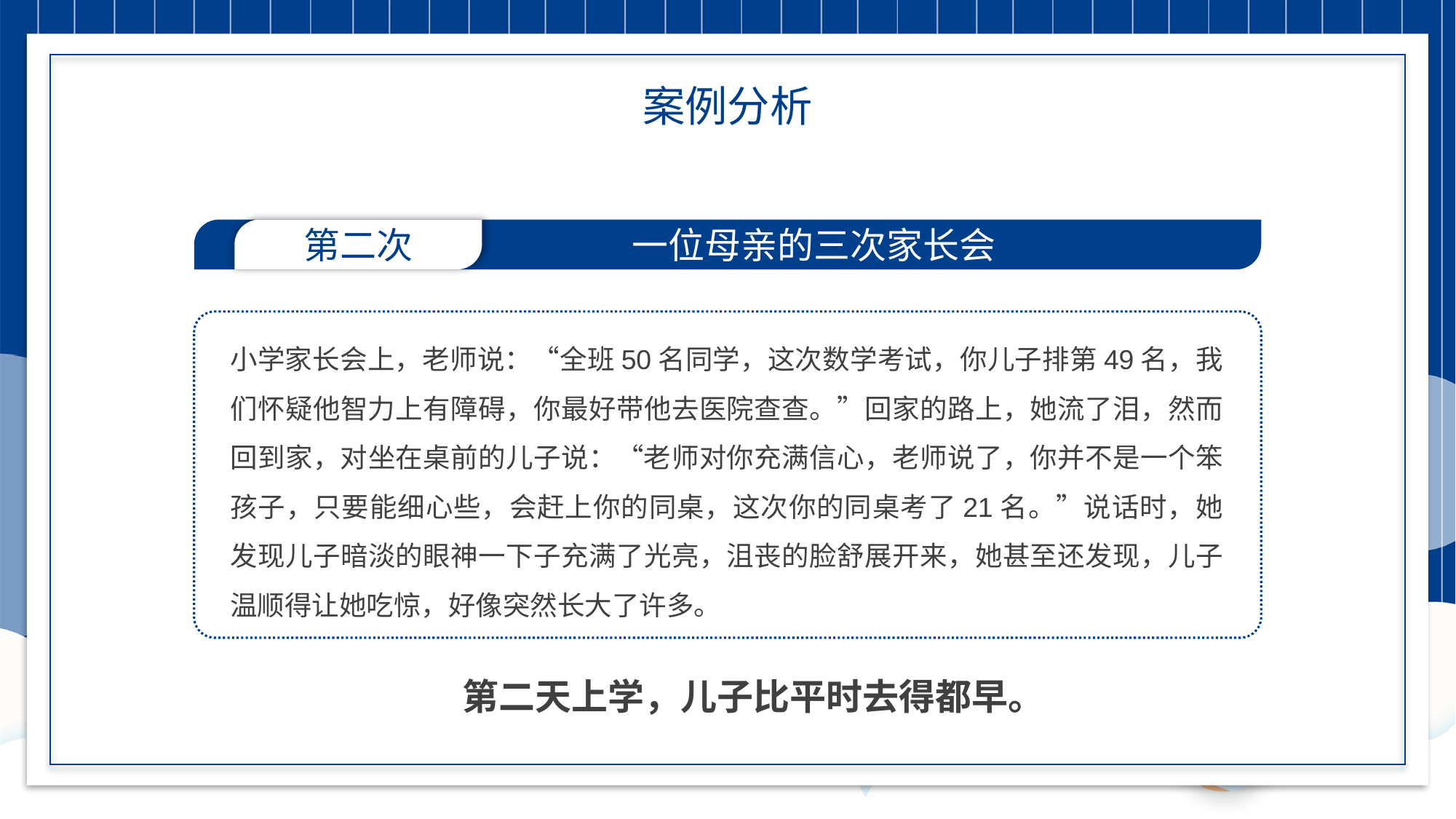

案例分析
第二次
                    一位母亲的三次家长会

小学家长会上，老师说：“全班50名同学，这次数学考试，你儿子排第49名，我们怀疑他智力上有障碍，你最好带他去医院查查。”回家的路上，她流了泪，然而回到家，对坐在桌前的儿子说：“老师对你充满信心，老师说了，你并不是一个笨孩子，只要能细心些，会赶上你的同桌，这次你的同桌考了21名。”说话时，她发现儿子暗淡的眼神一下子充满了光亮，沮丧的脸舒展开来，她甚至还发现，儿子温顺得让她吃惊，好像突然长大了许多。
第二天上学，儿子比平时去得都早。